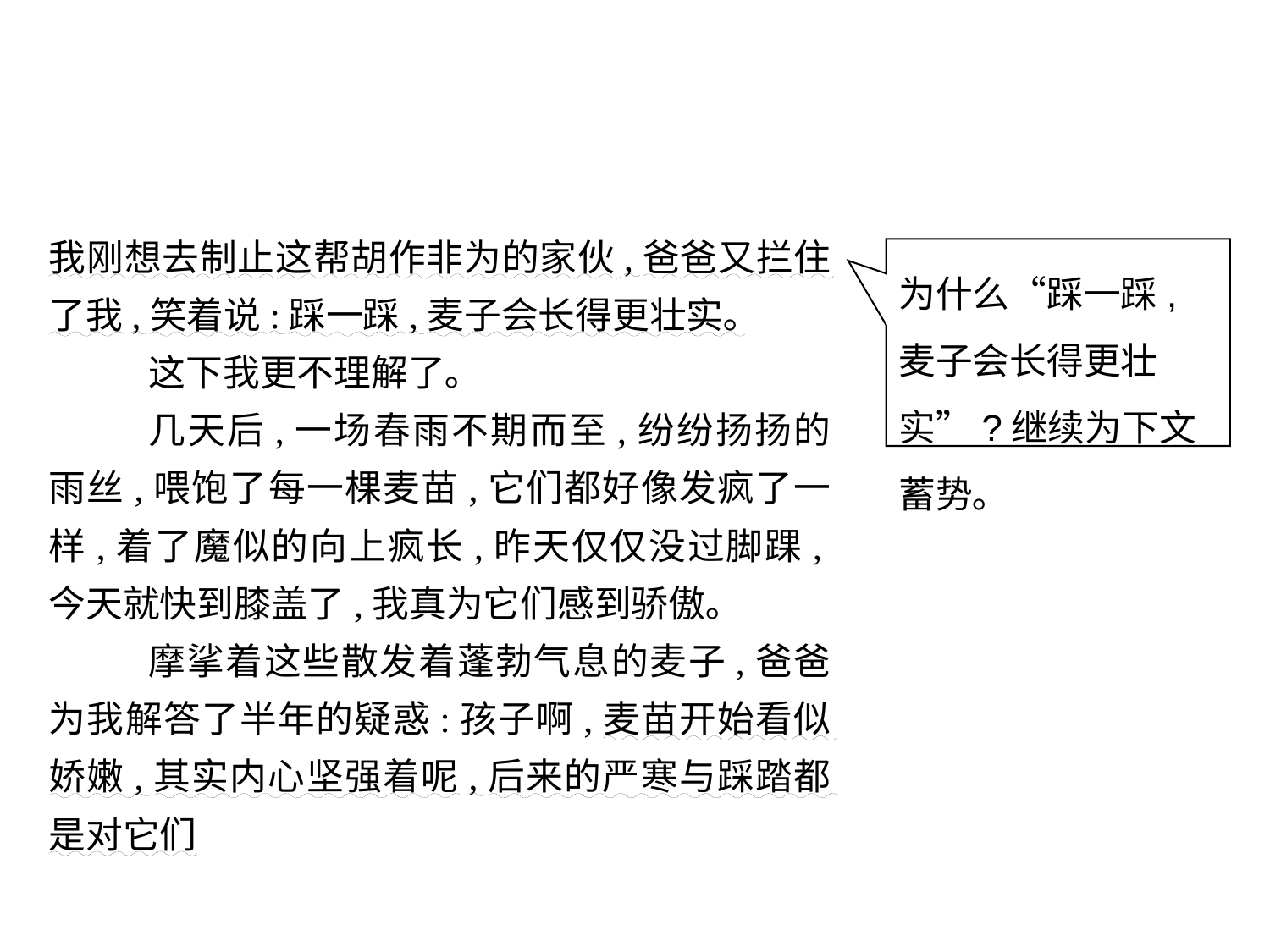

我刚想去制止这帮胡作非为的家伙,爸爸又拦住了我,笑着说:踩一踩,麦子会长得更壮实｡
这下我更不理解了｡
几天后,一场春雨不期而至,纷纷扬扬的雨丝,喂饱了每一棵麦苗,它们都好像发疯了一样,着了魔似的向上疯长,昨天仅仅没过脚踝,今天就快到膝盖了,我真为它们感到骄傲｡
摩挲着这些散发着蓬勃气息的麦子,爸爸为我解答了半年的疑惑:孩子啊,麦苗开始看似娇嫩,其实内心坚强着呢,后来的严寒与踩踏都是对它们

为什么“踩一踩,麦子会长得更壮实”?继续为下文蓄势｡